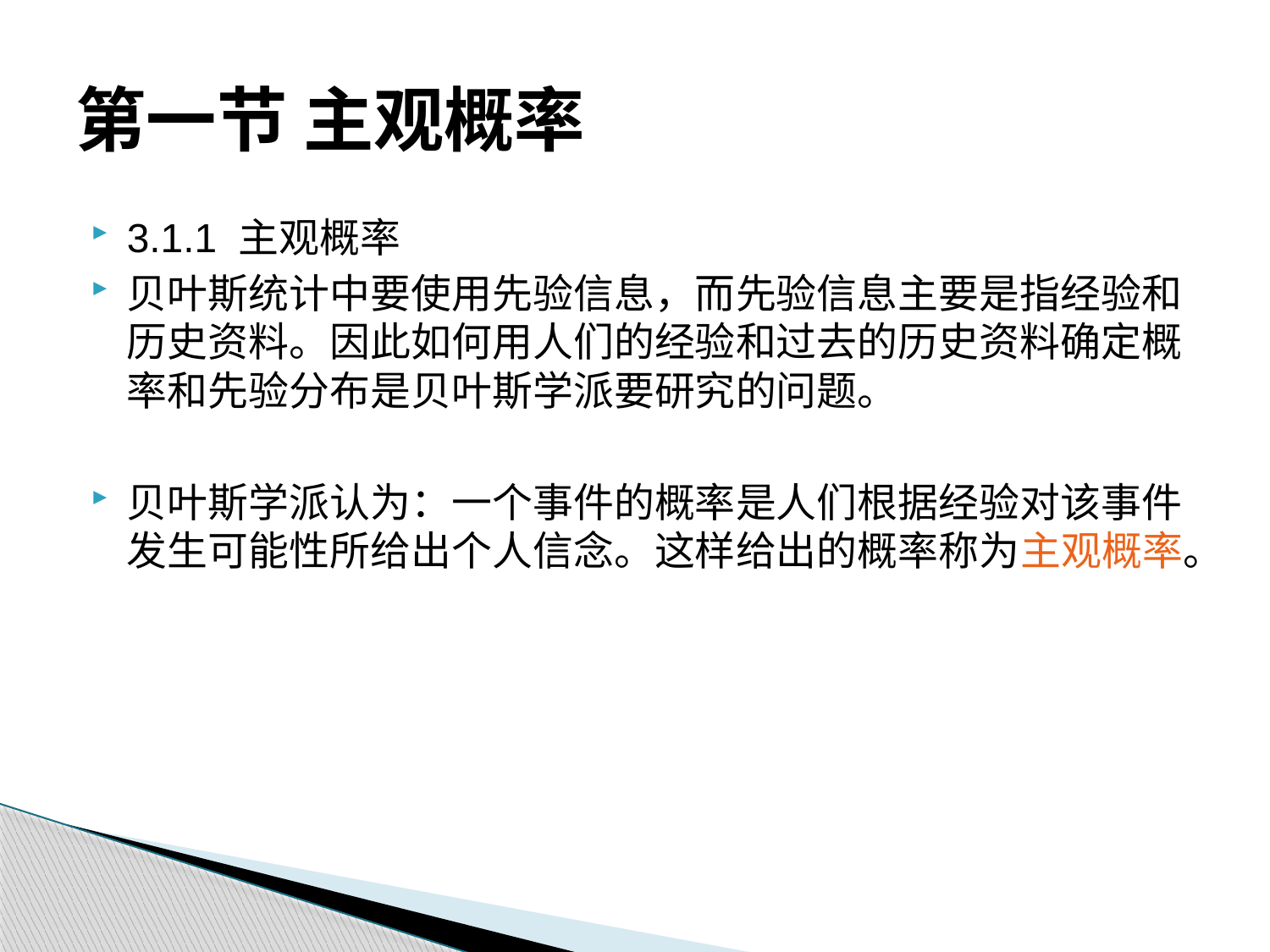

# 第一节 主观概率
3.1.1 主观概率
贝叶斯统计中要使用先验信息，而先验信息主要是指经验和历史资料。因此如何用人们的经验和过去的历史资料确定概率和先验分布是贝叶斯学派要研究的问题。

贝叶斯学派认为：一个事件的概率是人们根据经验对该事件发生可能性所给出个人信念。这样给出的概率称为主观概率。